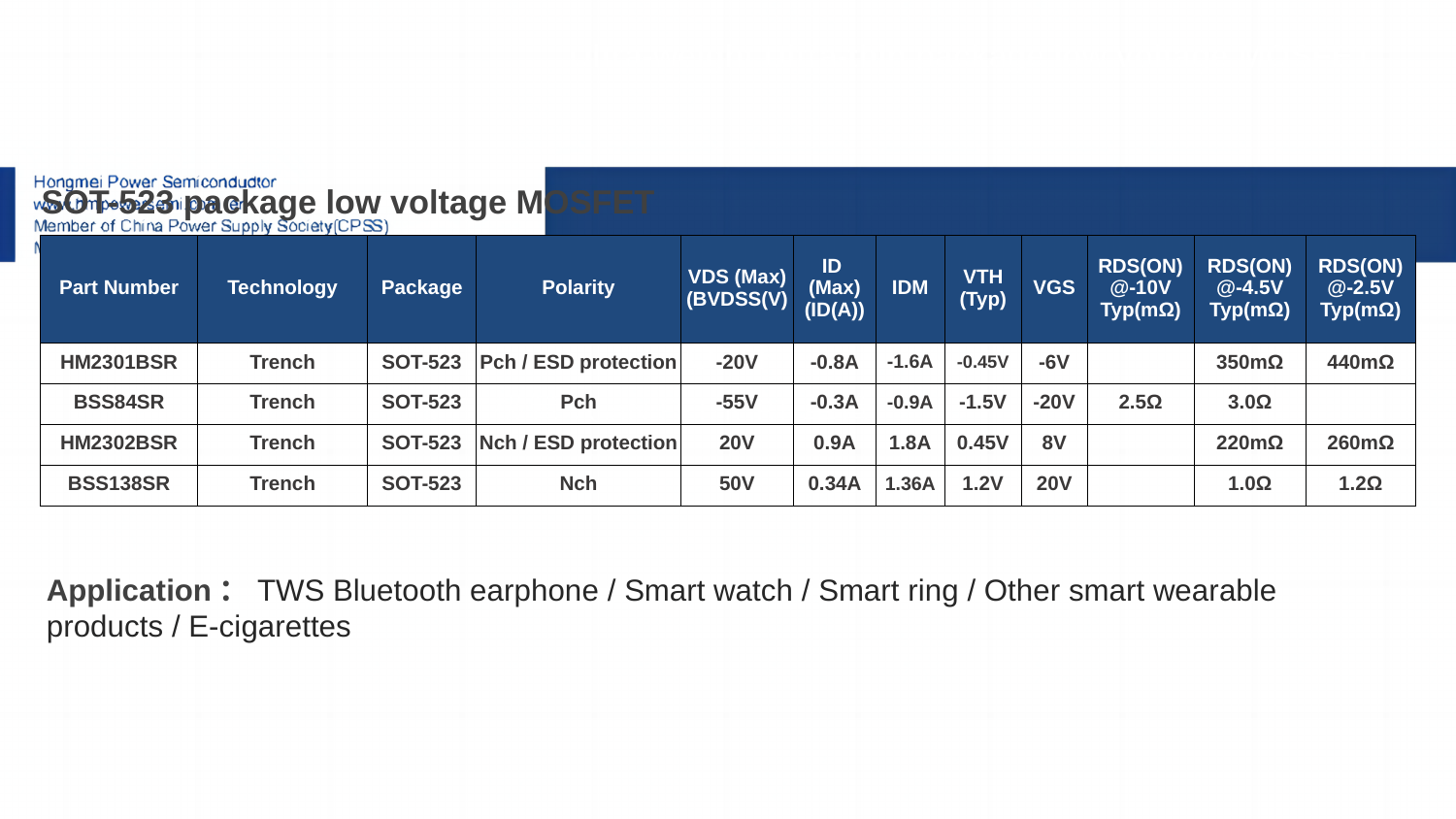

Ultra-weight Ultra-thin package low voltage MOSFET
| SOT-523 package low voltage MOSFET |  |  |  |  |  |  |  |  |  |  |  |
| --- | --- | --- | --- | --- | --- | --- | --- | --- | --- | --- | --- |
| Part Number | Technology | Package | Polarity | VDS (Max) (BVDSS(V) | ID (Max) (ID(A)) | IDM | VTH (Typ) | VGS | RDS(ON) @-10V Typ(mΩ) | RDS(ON) @-4.5V Typ(mΩ) | RDS(ON) @-2.5V Typ(mΩ) |
| HM2301BSR | Trench | SOT-523 | Pch / ESD protection | -20V | -0.8A | -1.6A | -0.45V | -6V |  | 350mΩ | 440mΩ |
| BSS84SR | Trench | SOT-523 | Pch | -55V | -0.3A | -0.9A | -1.5V | -20V | 2.5Ω | 3.0Ω |  |
| HM2302BSR | Trench | SOT-523 | Nch / ESD protection | 20V | 0.9A | 1.8A | 0.45V | 8V |  | 220mΩ | 260mΩ |
| BSS138SR | Trench | SOT-523 | Nch | 50V | 0.34A | 1.36A | 1.2V | 20V |  | 1.0Ω | 1.2Ω |
# 8-4
1.Sic二极管/GaN FET/IGBT单管
Application：TWS Bluetooth earphone / Smart watch / Smart ring / Other smart wearable products / E-cigarettes